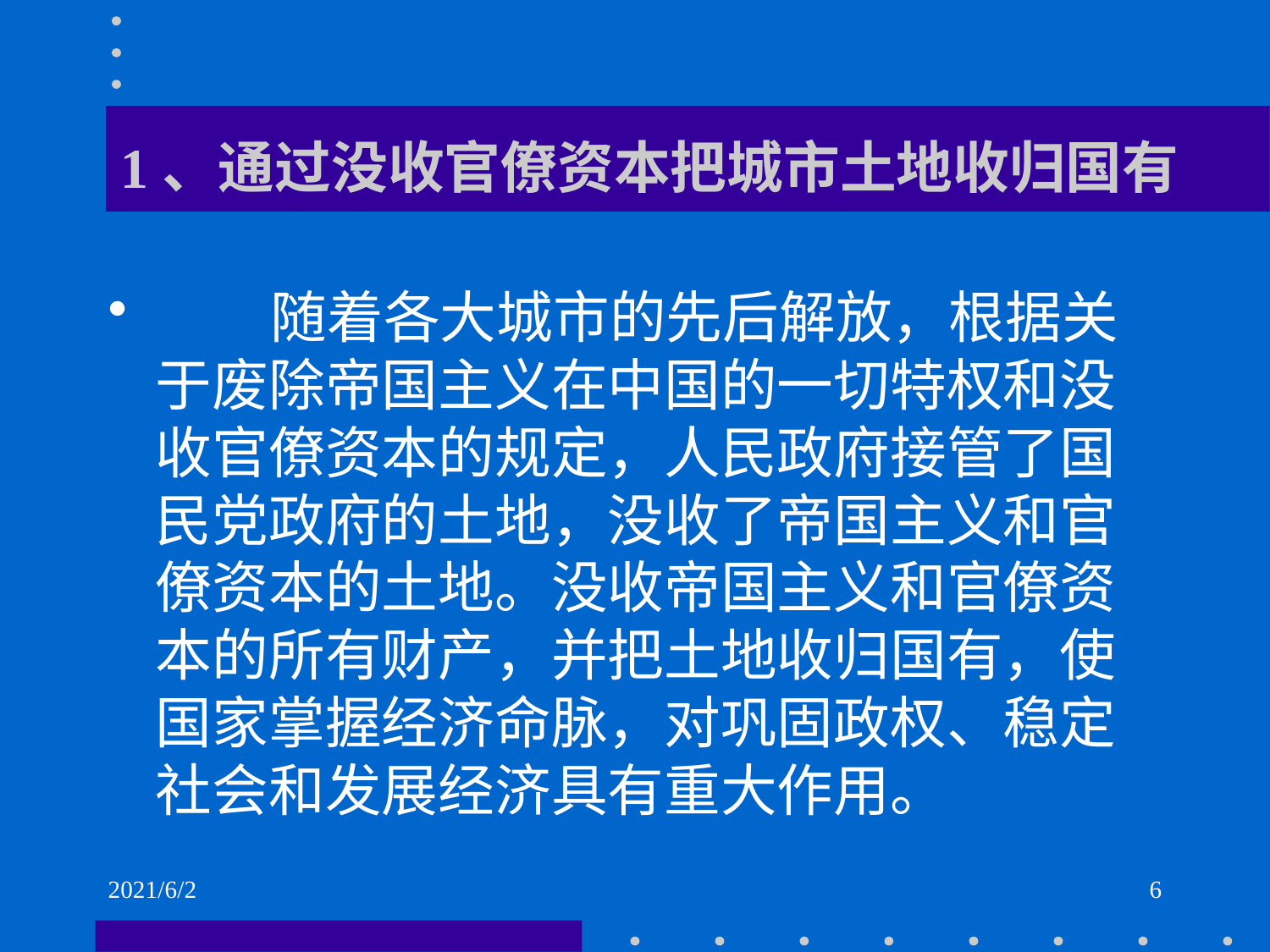

# 1、通过没收官僚资本把城市土地收归国有
        随着各大城市的先后解放，根据关于废除帝国主义在中国的一切特权和没收官僚资本的规定，人民政府接管了国民党政府的土地，没收了帝国主义和官僚资本的土地。没收帝国主义和官僚资本的所有财产，并把土地收归国有，使国家掌握经济命脉，对巩固政权、稳定社会和发展经济具有重大作用。

2021/6/2
6